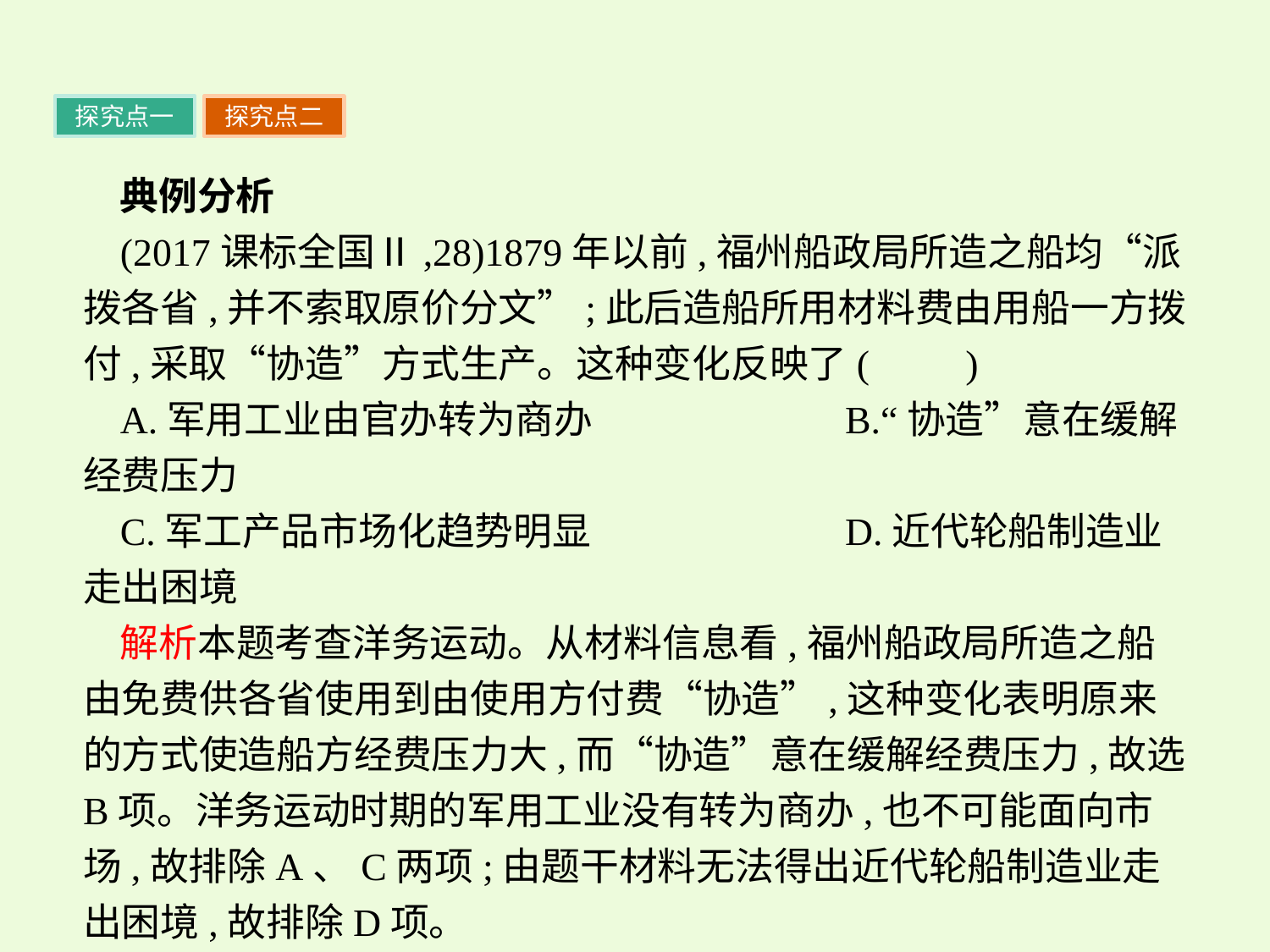

探究点一
探究点二
典例分析
(2017课标全国Ⅱ,28)1879年以前,福州船政局所造之船均“派拨各省,并不索取原价分文”;此后造船所用材料费由用船一方拨付,采取“协造”方式生产。这种变化反映了(　　)
A.军用工业由官办转为商办		B.“协造”意在缓解经费压力
C.军工产品市场化趋势明显		D.近代轮船制造业走出困境
解析本题考查洋务运动。从材料信息看,福州船政局所造之船由免费供各省使用到由使用方付费“协造”,这种变化表明原来的方式使造船方经费压力大,而“协造”意在缓解经费压力,故选B项。洋务运动时期的军用工业没有转为商办,也不可能面向市场,故排除A、C两项;由题干材料无法得出近代轮船制造业走出困境,故排除D项。
答案B